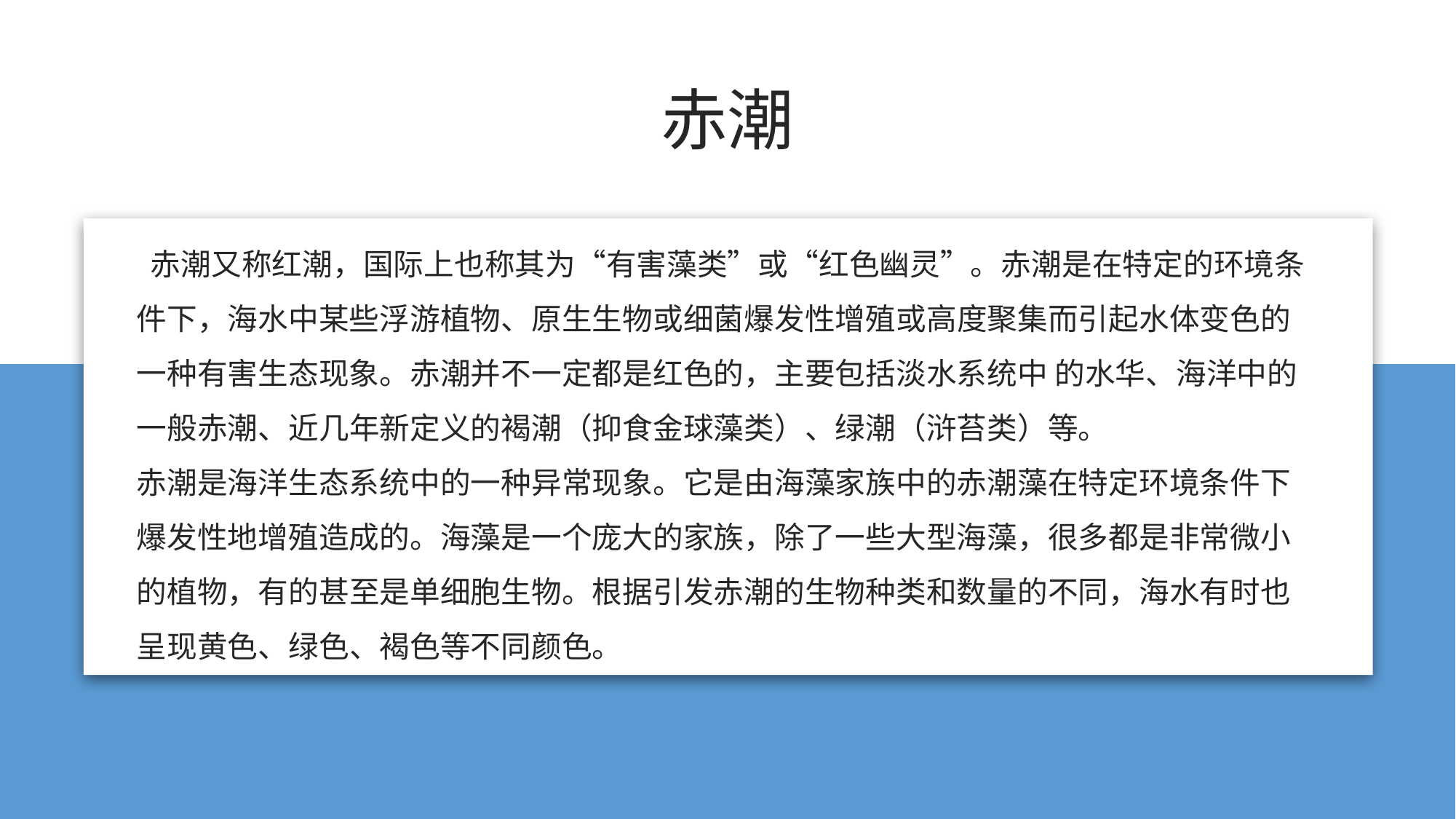

# 赤潮

 赤潮又称红潮，国际上也称其为“有害藻类”或“红色幽灵”。赤潮是在特定的环境条件下，海水中某些浮游植物、原生生物或细菌爆发性增殖或高度聚集而引起水体变色的一种有害生态现象。赤潮并不一定都是红色的，主要包括淡水系统中 的水华、海洋中的一般赤潮、近几年新定义的褐潮（抑食金球藻类）、绿潮（浒苔类）等。
赤潮是海洋生态系统中的一种异常现象。它是由海藻家族中的赤潮藻在特定环境条件下爆发性地增殖造成的。海藻是一个庞大的家族，除了一些大型海藻，很多都是非常微小的植物，有的甚至是单细胞生物。根据引发赤潮的生物种类和数量的不同，海水有时也呈现黄色、绿色、褐色等不同颜色。